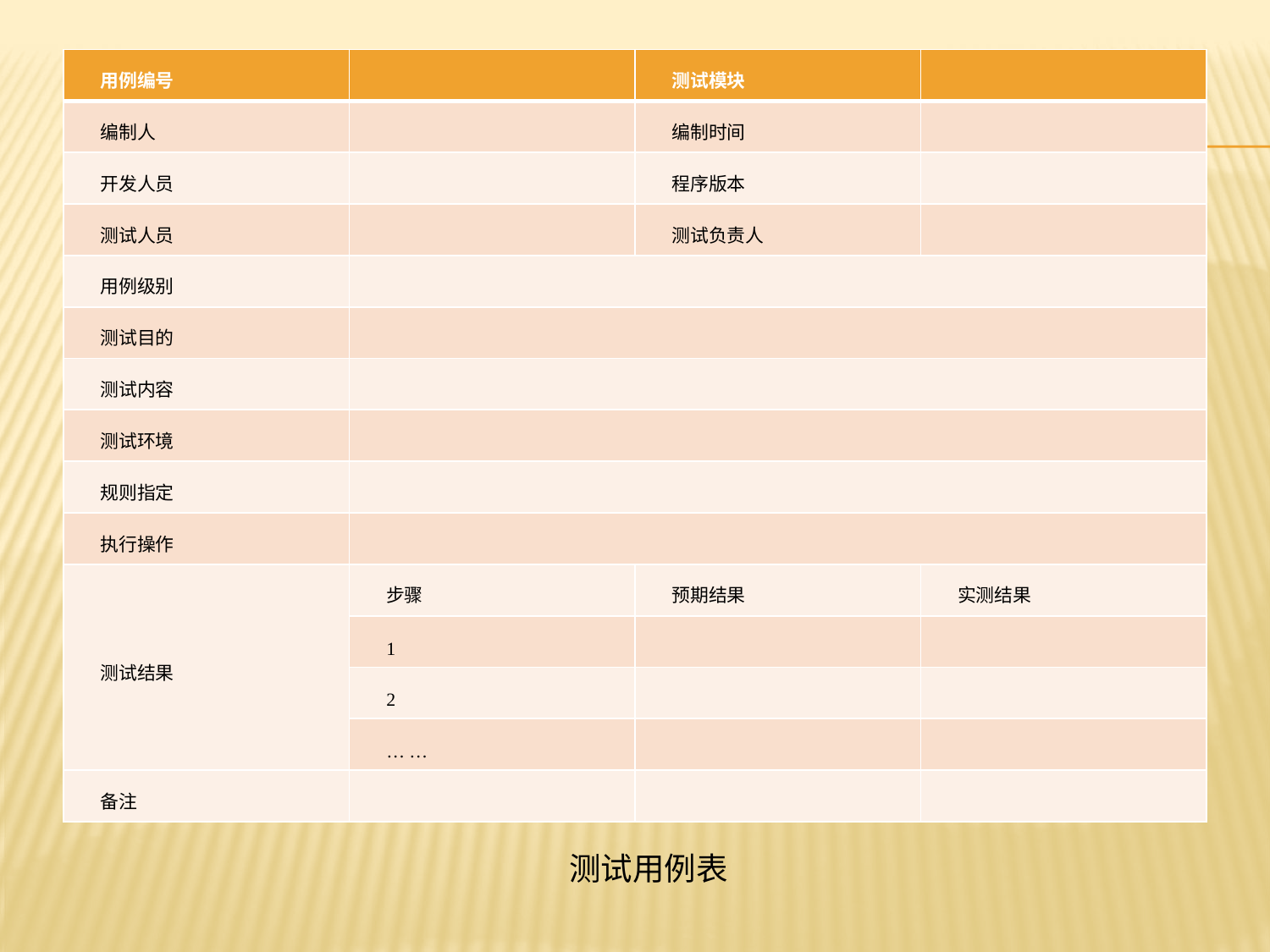

| 用例编号 |  | 测试模块 |  |
| --- | --- | --- | --- |
| 编制人 |  | 编制时间 |  |
| 开发人员 |  | 程序版本 |  |
| 测试人员 |  | 测试负责人 |  |
| 用例级别 |  |  |  |
| 测试目的 |  |  |  |
| 测试内容 |  |  |  |
| 测试环境 |  |  |  |
| 规则指定 |  |  |  |
| 执行操作 |  |  |  |
| 测试结果 | 步骤 | 预期结果 | 实测结果 |
|  | 1 |  |  |
|  | 2 |  |  |
|  | … … |  |  |
| 备注 |  |  |  |
测试用例表